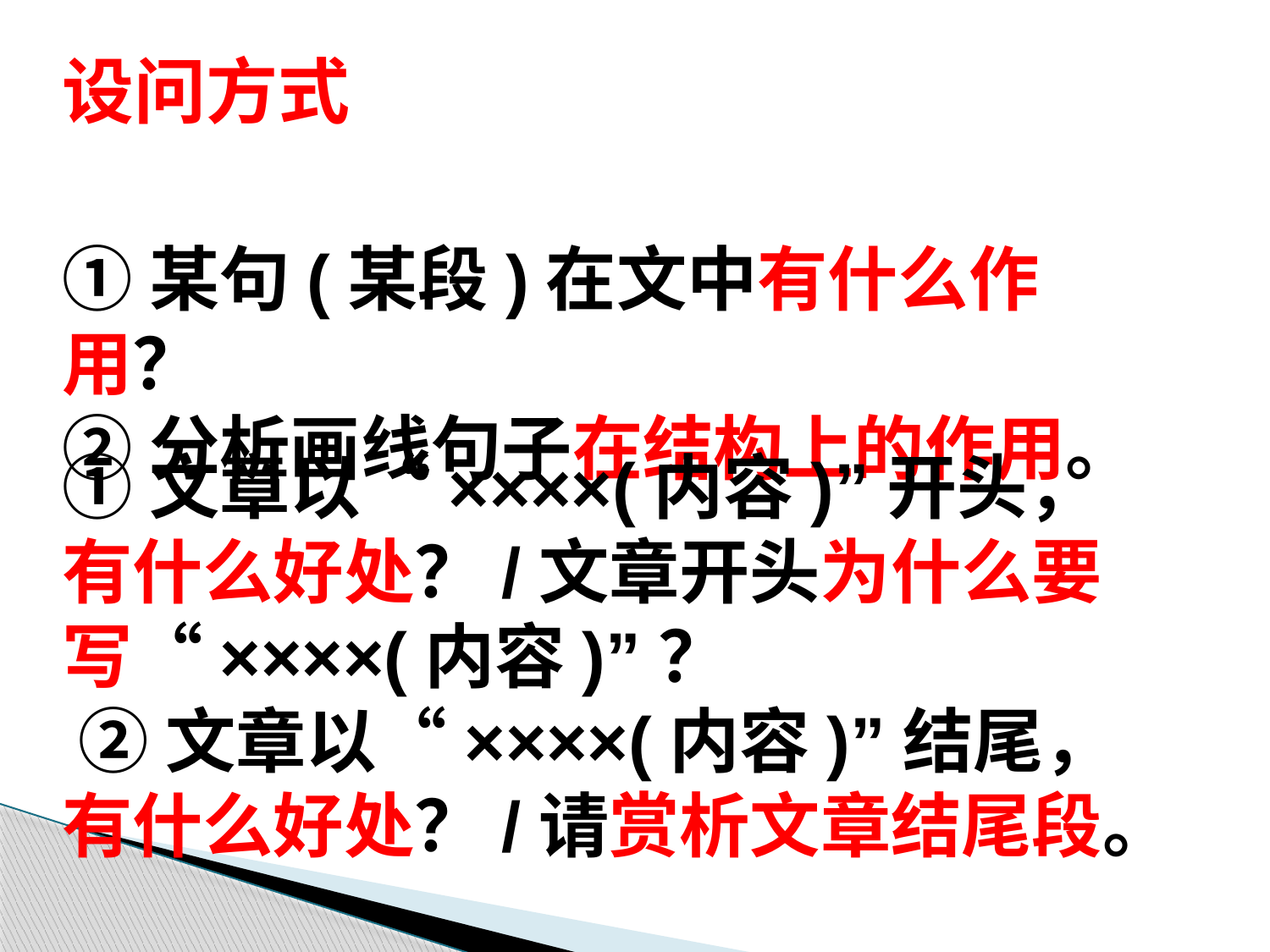

# 设问方式

①某句(某段)在文中有什么作用？
②分析画线句子在结构上的作用。
①文章以“××××(内容)”开头，有什么好处？/文章开头为什么要写“××××(内容)”？
 ②文章以“××××(内容)”结尾，有什么好处？/请赏析文章结尾段。